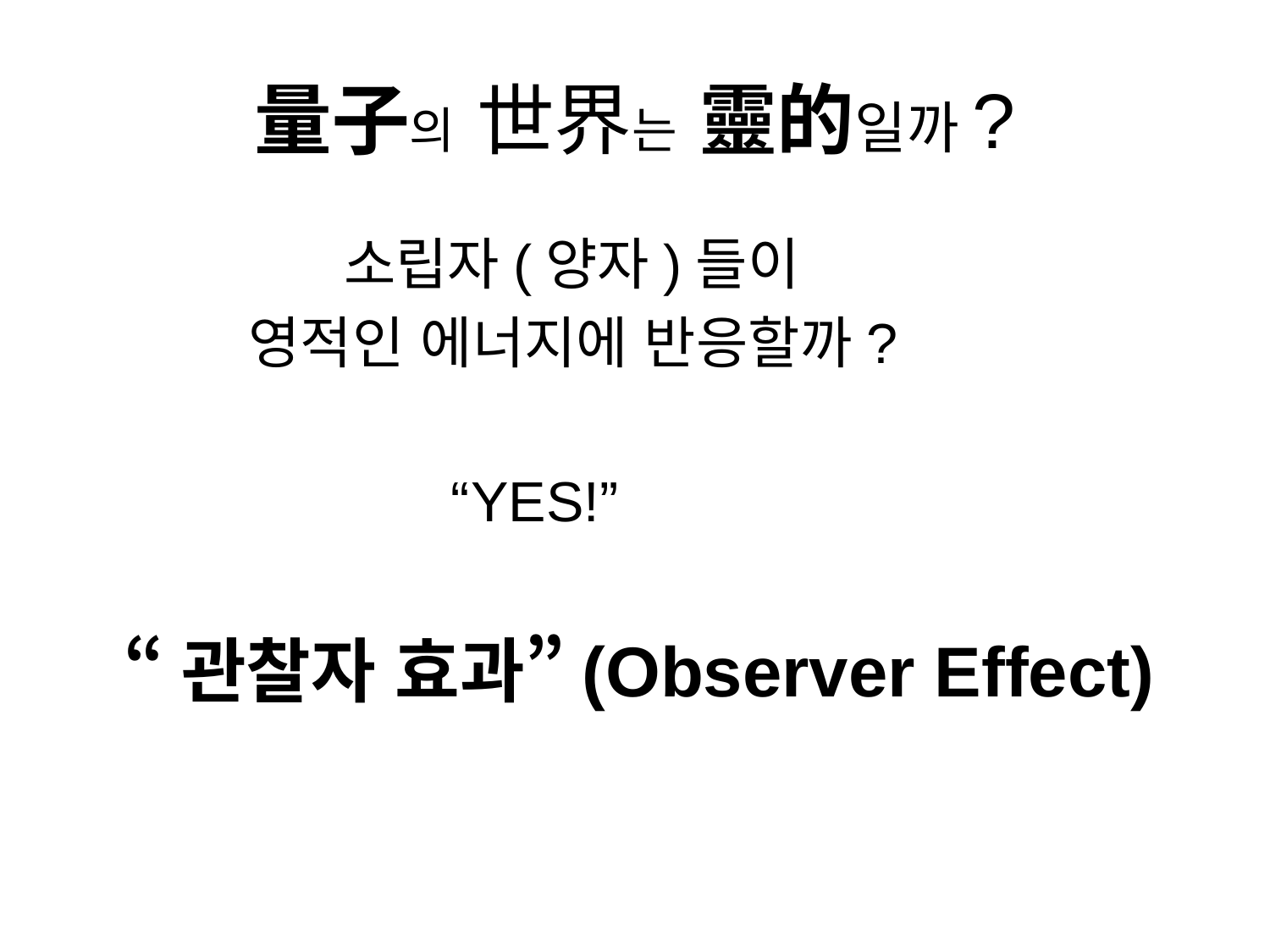

# 量子의 世界는 靈的일까?
                소립자(양자)들이
          영적인 에너지에 반응할까?

                        “YES!”

   “관찰자 효과”(Observer Effect)